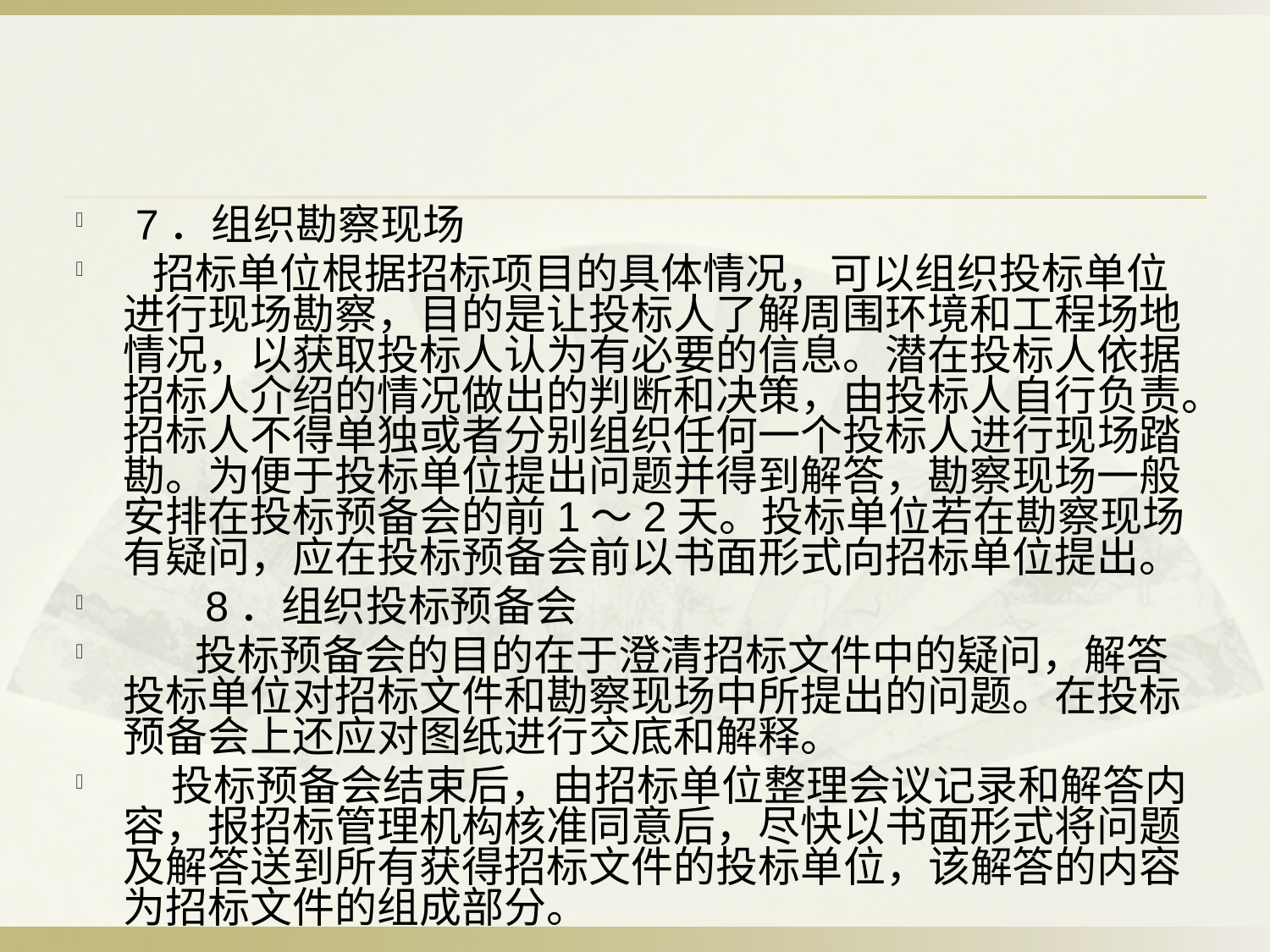

#
 7．组织勘察现场
  招标单位根据招标项目的具体情况，可以组织投标单位进行现场勘察，目的是让投标人了解周围环境和工程场地情况，以获取投标人认为有必要的信息。潜在投标人依据招标人介绍的情况做出的判断和决策，由投标人自行负责。招标人不得单独或者分别组织任何一个投标人进行现场踏勘。为便于投标单位提出问题并得到解答，勘察现场一般安排在投标预备会的前1～2天。投标单位若在勘察现场有疑问，应在投标预备会前以书面形式向招标单位提出。
 　 8．组织投标预备会
 　 投标预备会的目的在于澄清招标文件中的疑问，解答投标单位对招标文件和勘察现场中所提出的问题。在投标预备会上还应对图纸进行交底和解释。
    投标预备会结束后，由招标单位整理会议记录和解答内容，报招标管理机构核准同意后，尽快以书面形式将问题及解答送到所有获得招标文件的投标单位，该解答的内容为招标文件的组成部分。